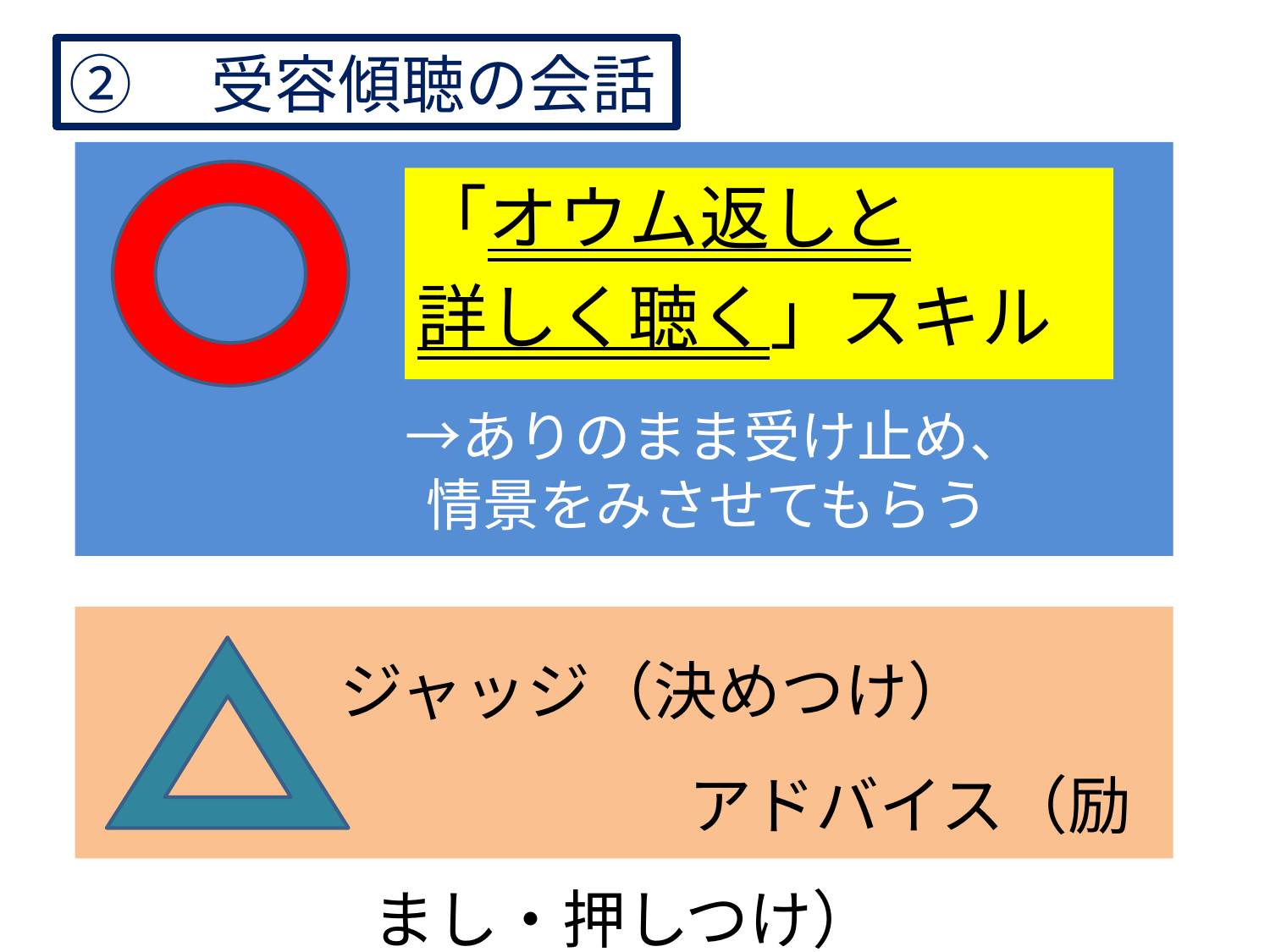

②　受容傾聴の会話

　　　　　→ありのまま受け止め、
　　　　　　情景をみさせてもらう

「オウム返しと
詳しく聴く」スキル
　ジャッジ（決めつけ）
　　　　　　　　　アドバイス（励まし・押しつけ）